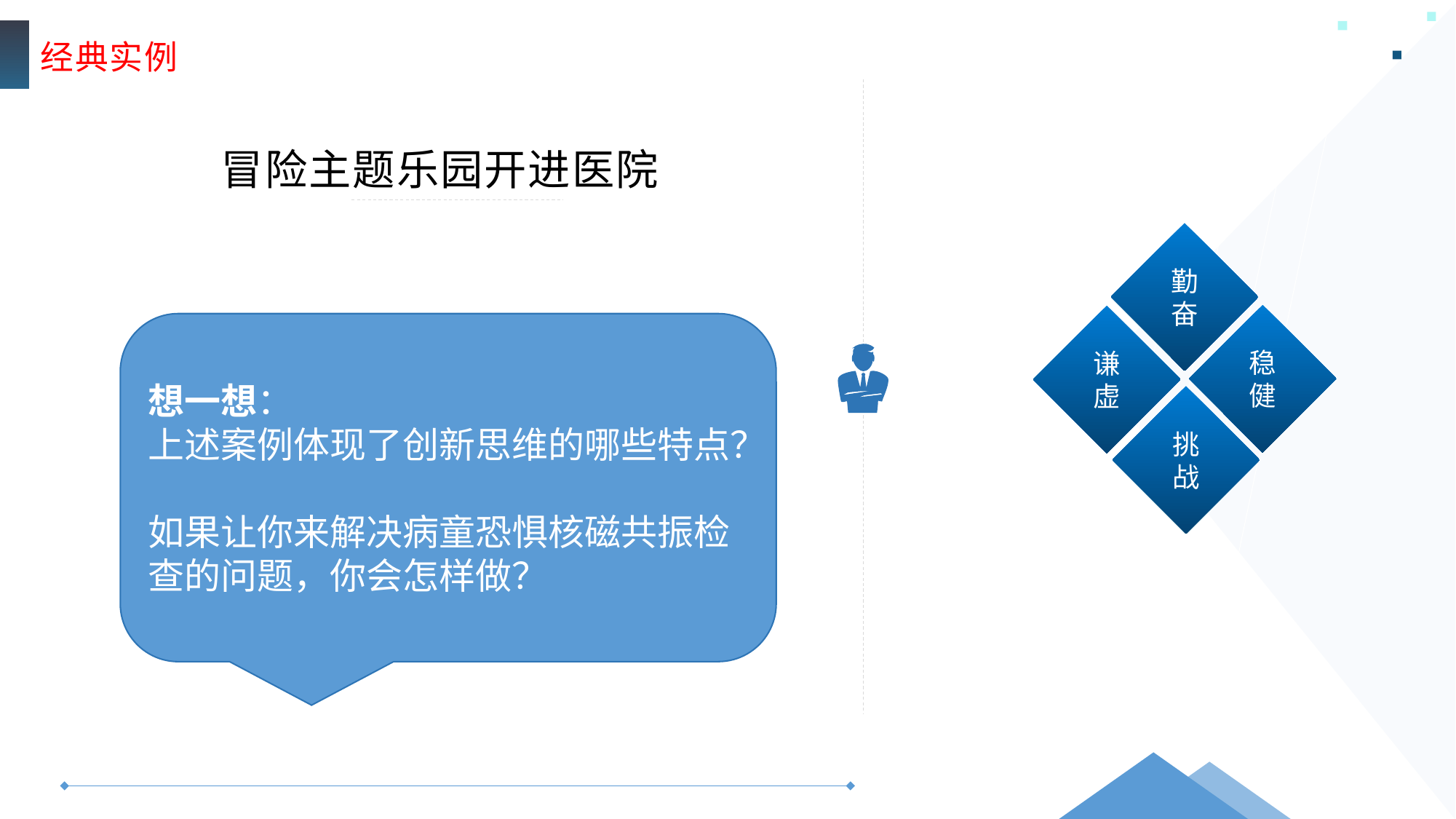

经典实例

冒险主题乐园开进医院
勤奋
稳健
谦虚
挑战
想一想：
上述案例体现了创新思维的哪些特点？

如果让你来解决病童恐惧核磁共振检查的问题，你会怎样做？